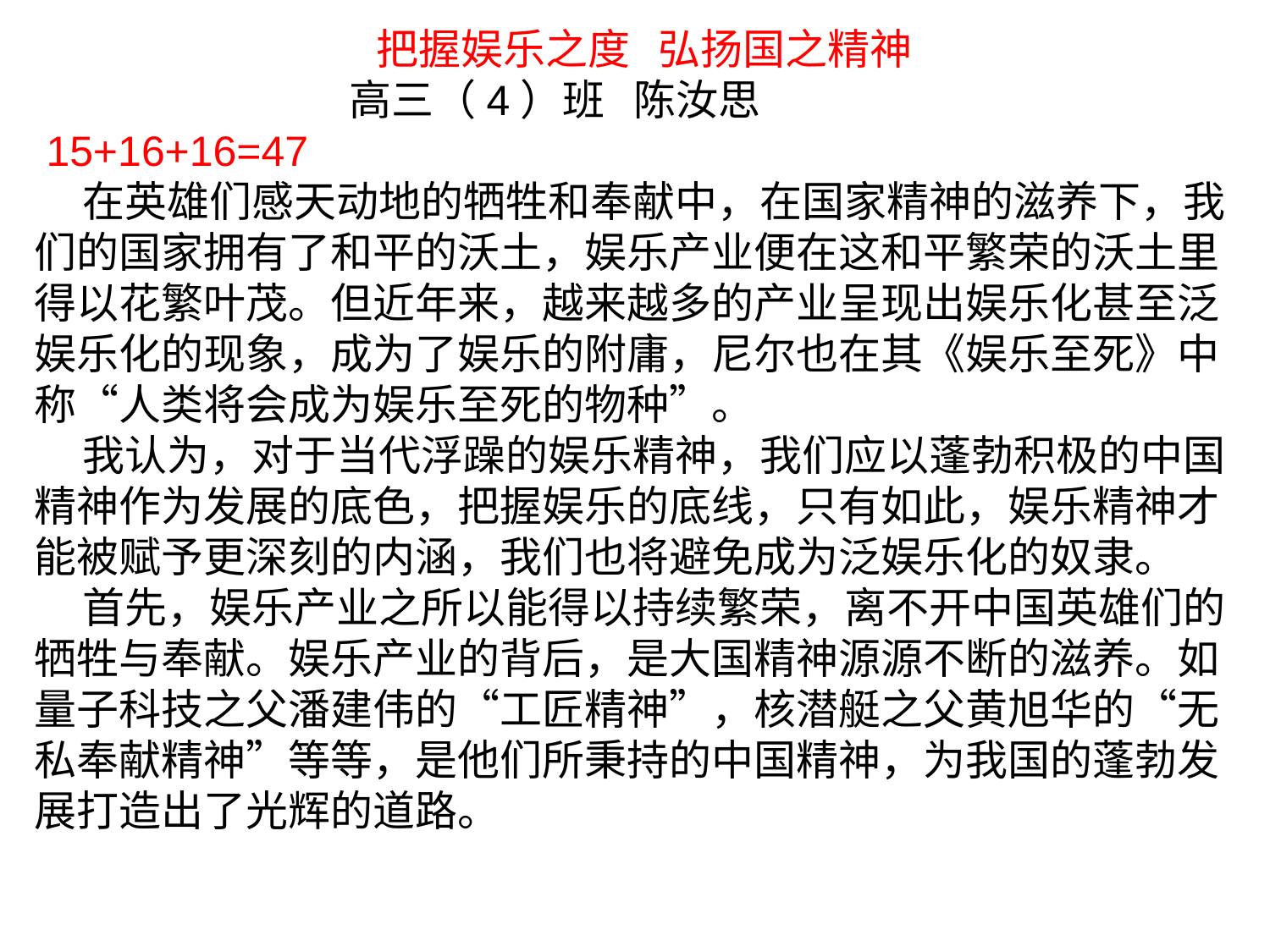

把握娱乐之度   弘扬国之精神
                                高三（4）班   陈汝思
 15+16+16=47
    在英雄们感天动地的牺牲和奉献中，在国家精神的滋养下，我们的国家拥有了和平的沃土，娱乐产业便在这和平繁荣的沃土里得以花繁叶茂。但近年来，越来越多的产业呈现出娱乐化甚至泛娱乐化的现象，成为了娱乐的附庸，尼尔也在其《娱乐至死》中称“人类将会成为娱乐至死的物种”。
    我认为，对于当代浮躁的娱乐精神，我们应以蓬勃积极的中国精神作为发展的底色，把握娱乐的底线，只有如此，娱乐精神才能被赋予更深刻的内涵，我们也将避免成为泛娱乐化的奴隶。
    首先，娱乐产业之所以能得以持续繁荣，离不开中国英雄们的牺牲与奉献。娱乐产业的背后，是大国精神源源不断的滋养。如量子科技之父潘建伟的“工匠精神”，核潜艇之父黄旭华的“无私奉献精神”等等，是他们所秉持的中国精神，为我国的蓬勃发展打造出了光辉的道路。